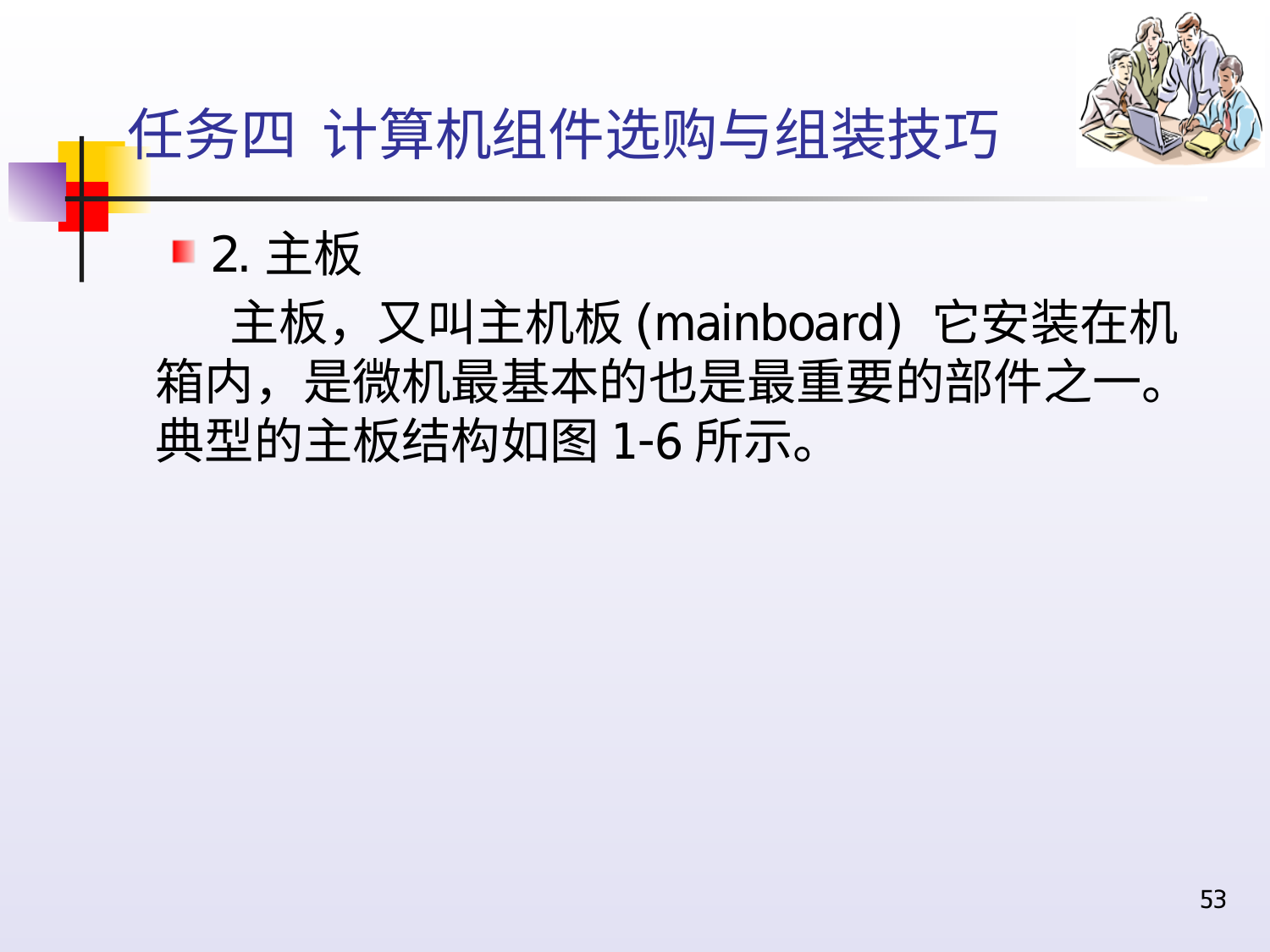

# 任务四  计算机组件选购与组装技巧
2.主板
          主板，又叫主机板(mainboard) 它安装在机箱内，是微机最基本的也是最重要的部件之一。典型的主板结构如图1-6所示。

53